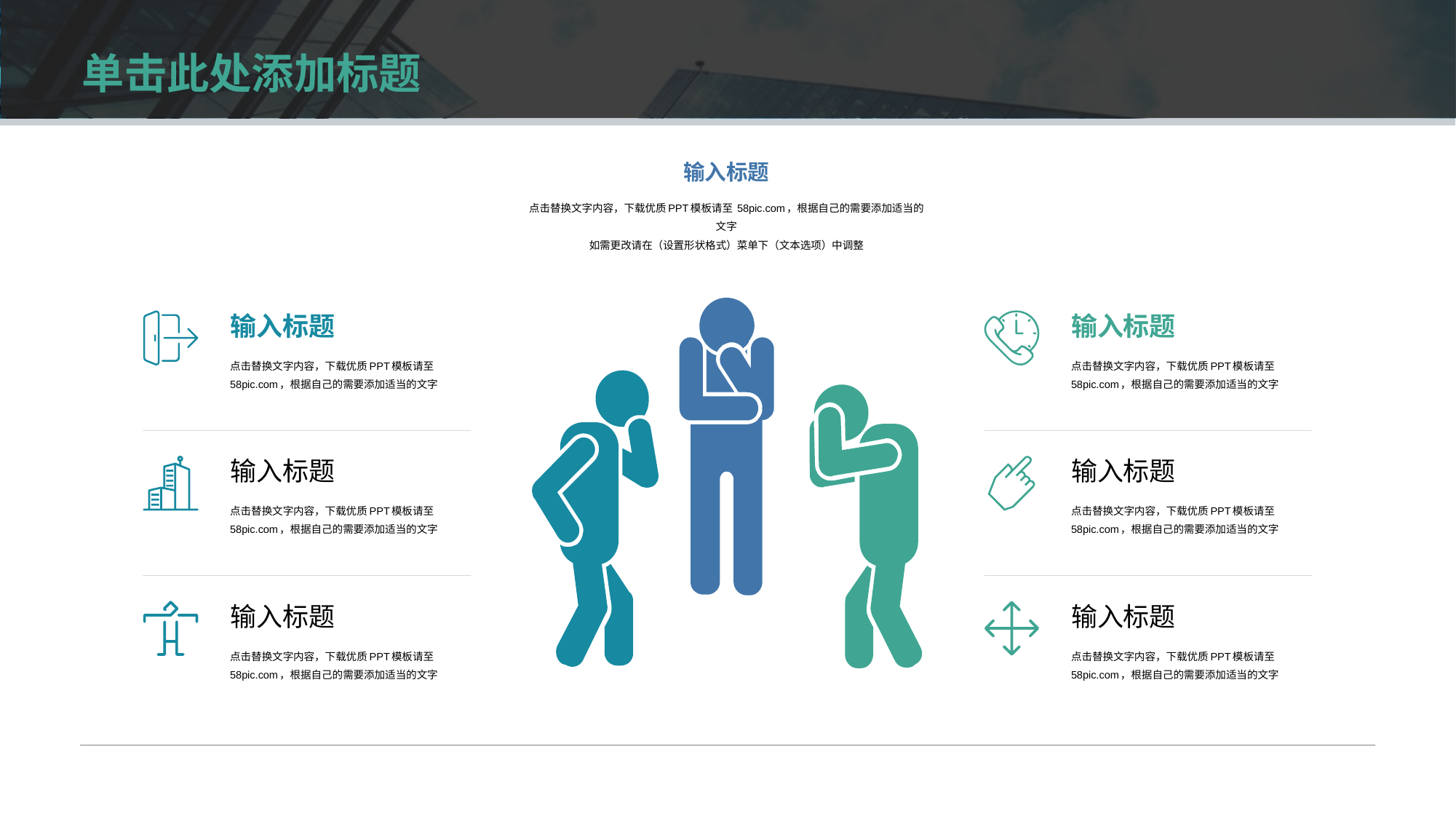

输入标题
点击替换文字内容，下载优质PPT模板请至 58pic.com，根据自己的需要添加适当的文字
如需更改请在（设置形状格式）菜单下（文本选项）中调整

输入标题

点击替换文字内容，下载优质PPT模板请至 58pic.com，根据自己的需要添加适当的文字
输入标题

点击替换文字内容，下载优质PPT模板请至 58pic.com，根据自己的需要添加适当的文字

输入标题

点击替换文字内容，下载优质PPT模板请至 58pic.com，根据自己的需要添加适当的文字
输入标题

点击替换文字内容，下载优质PPT模板请至 58pic.com，根据自己的需要添加适当的文字
输入标题

点击替换文字内容，下载优质PPT模板请至 58pic.com，根据自己的需要添加适当的文字
输入标题

点击替换文字内容，下载优质PPT模板请至 58pic.com，根据自己的需要添加适当的文字